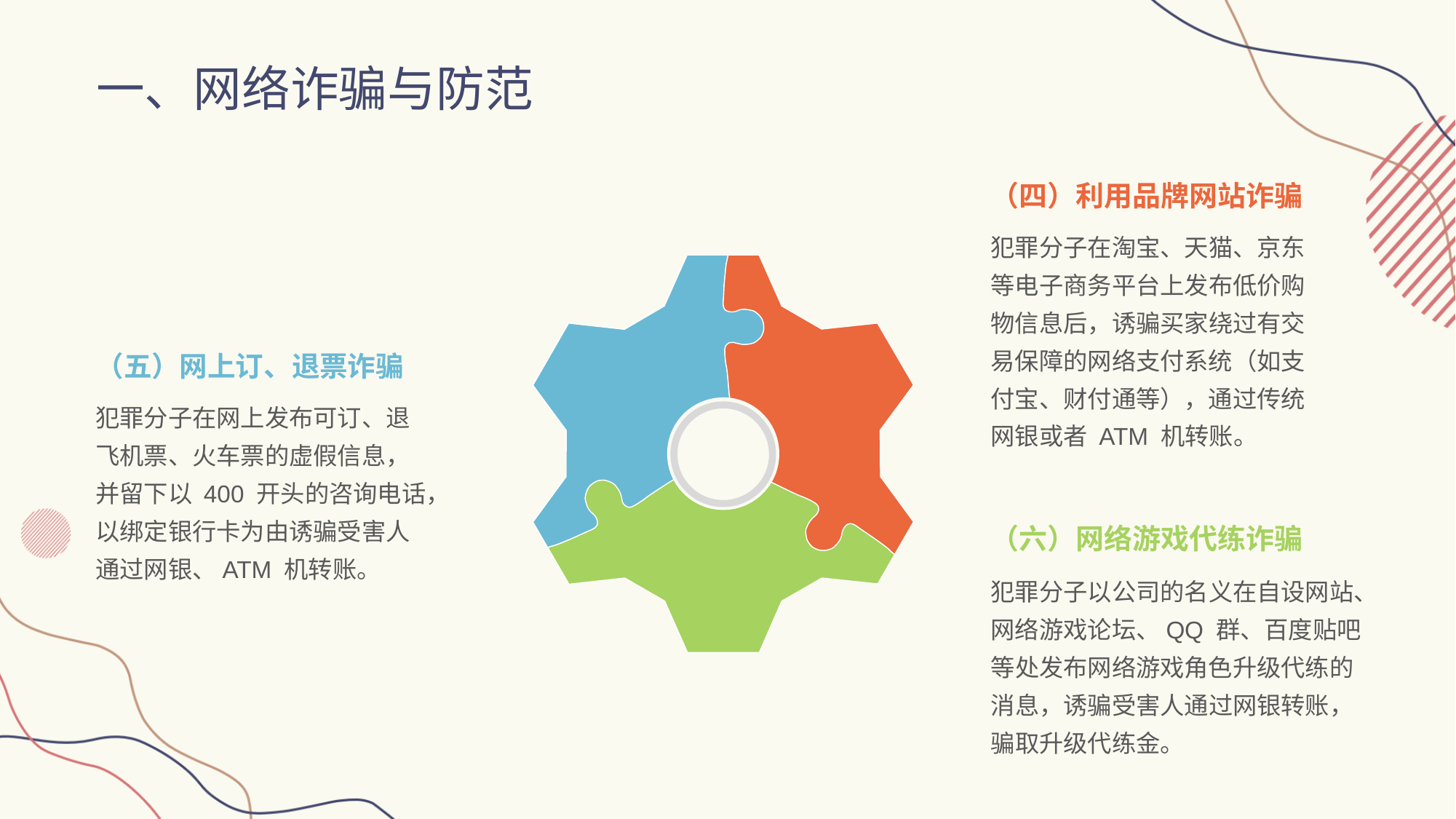

一、网络诈骗与防范
（四）利用品牌网站诈骗
犯罪分子在淘宝、天猫、京东等电子商务平台上发布低价购物信息后，诱骗买家绕过有交易保障的网络支付系统（如支付宝、财付通等），通过传统网银或者 ATM 机转账。

（五）网上订、退票诈骗
犯罪分子在网上发布可订、退飞机票、火车票的虚假信息，并留下以 400 开头的咨询电话，以绑定银行卡为由诱骗受害人通过网银、ATM 机转账。

（六）网络游戏代练诈骗
犯罪分子以公司的名义在自设网站、网络游戏论坛、QQ 群、百度贴吧等处发布网络游戏角色升级代练的消息，诱骗受害人通过网银转账，骗取升级代练金。